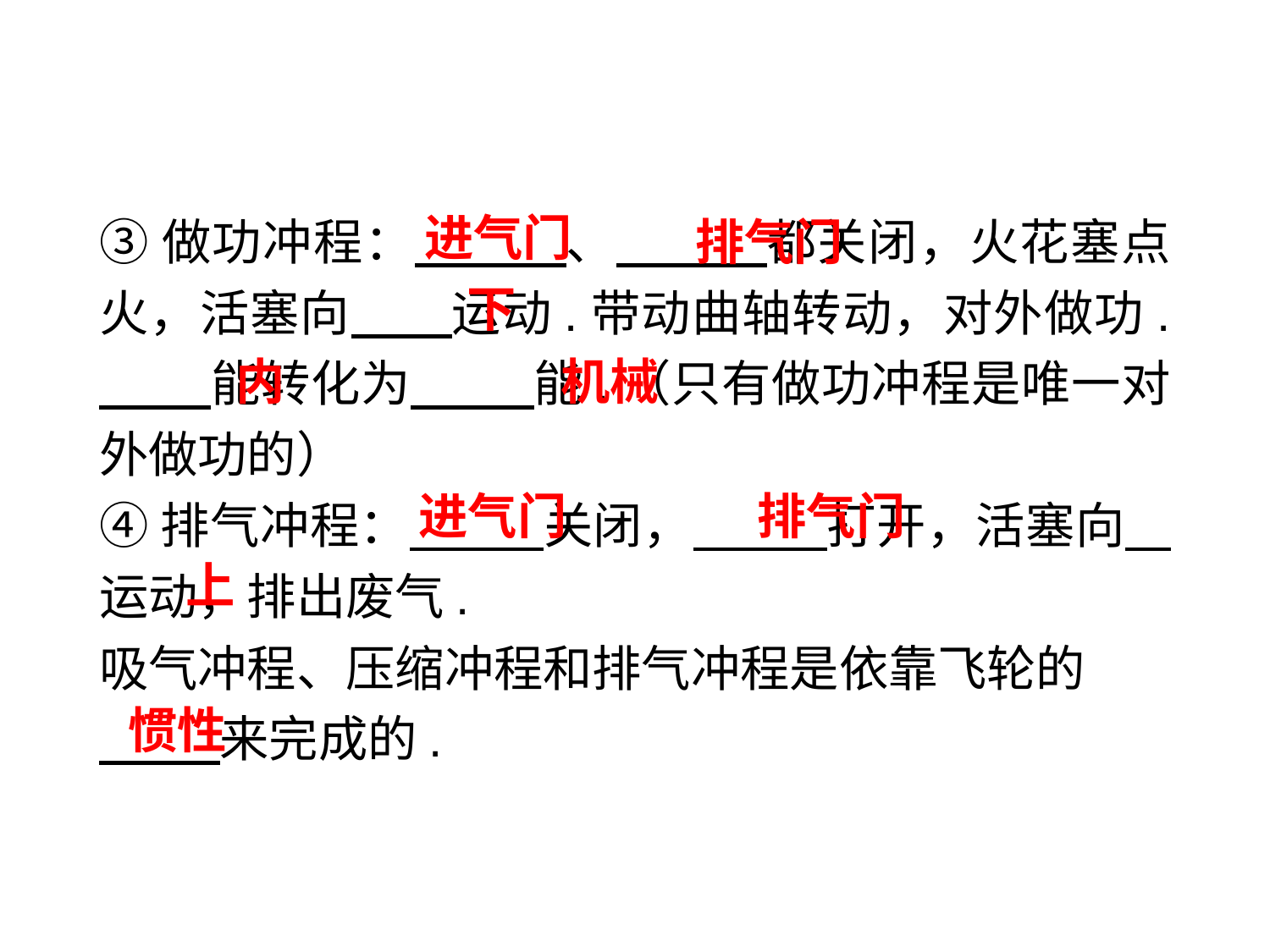

进气门
③做功冲程：　　    、　　    都关闭，火花塞点火，活塞向　　运动.带动曲轴转动，对外做功. 　　 能转化为　　  能.（只有做功冲程是唯一对外做功的）
④排气冲程：　　   关闭，　　   打开，活塞向     运动，排出废气.
吸气冲程、压缩冲程和排气冲程是依靠飞轮的
　　  来完成的.
排气门
 下
内
机械
进气门
排气门
上
惯性